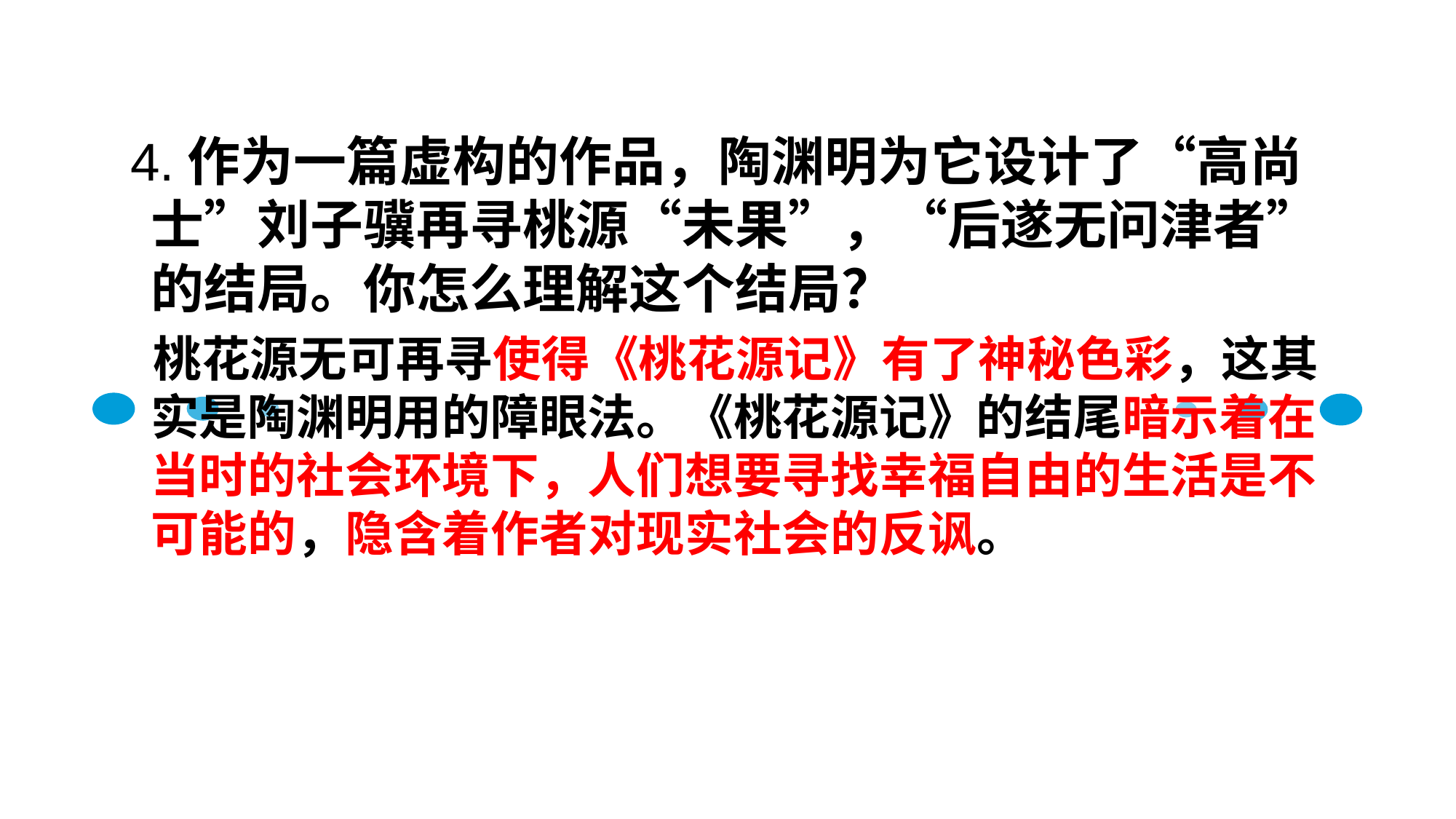

4.作为一篇虚构的作品，陶渊明为它设计了“高尚士”刘子骥再寻桃源“未果”，“后遂无问津者”的结局。你怎么理解这个结局？
 桃花源无可再寻使得《桃花源记》有了神秘色彩，这其实是陶渊明用的障眼法。《桃花源记》的结尾暗示着在当时的社会环境下，人们想要寻找幸福自由的生活是不可能的，隐含着作者对现实社会的反讽。